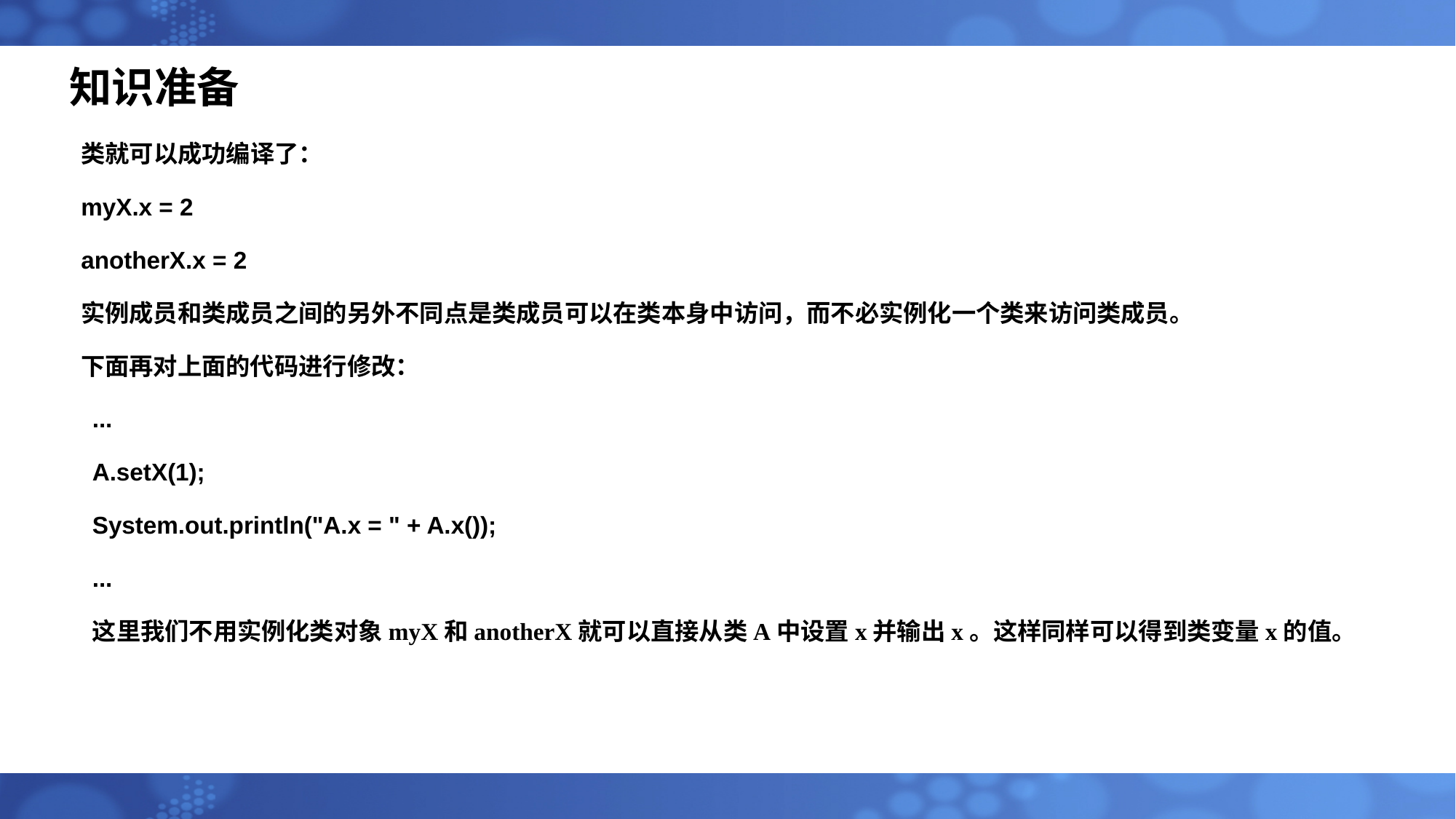

# 知识准备
类就可以成功编译了：
myX.x = 2
anotherX.x = 2
实例成员和类成员之间的另外不同点是类成员可以在类本身中访问，而不必实例化一个类来访问类成员。
下面再对上面的代码进行修改：
 ...
 A.setX(1);
 System.out.println("A.x = " + A.x());
 ...
 这里我们不用实例化类对象myX和anotherX就可以直接从类A中设置x并输出x。这样同样可以得到类变量x的值。